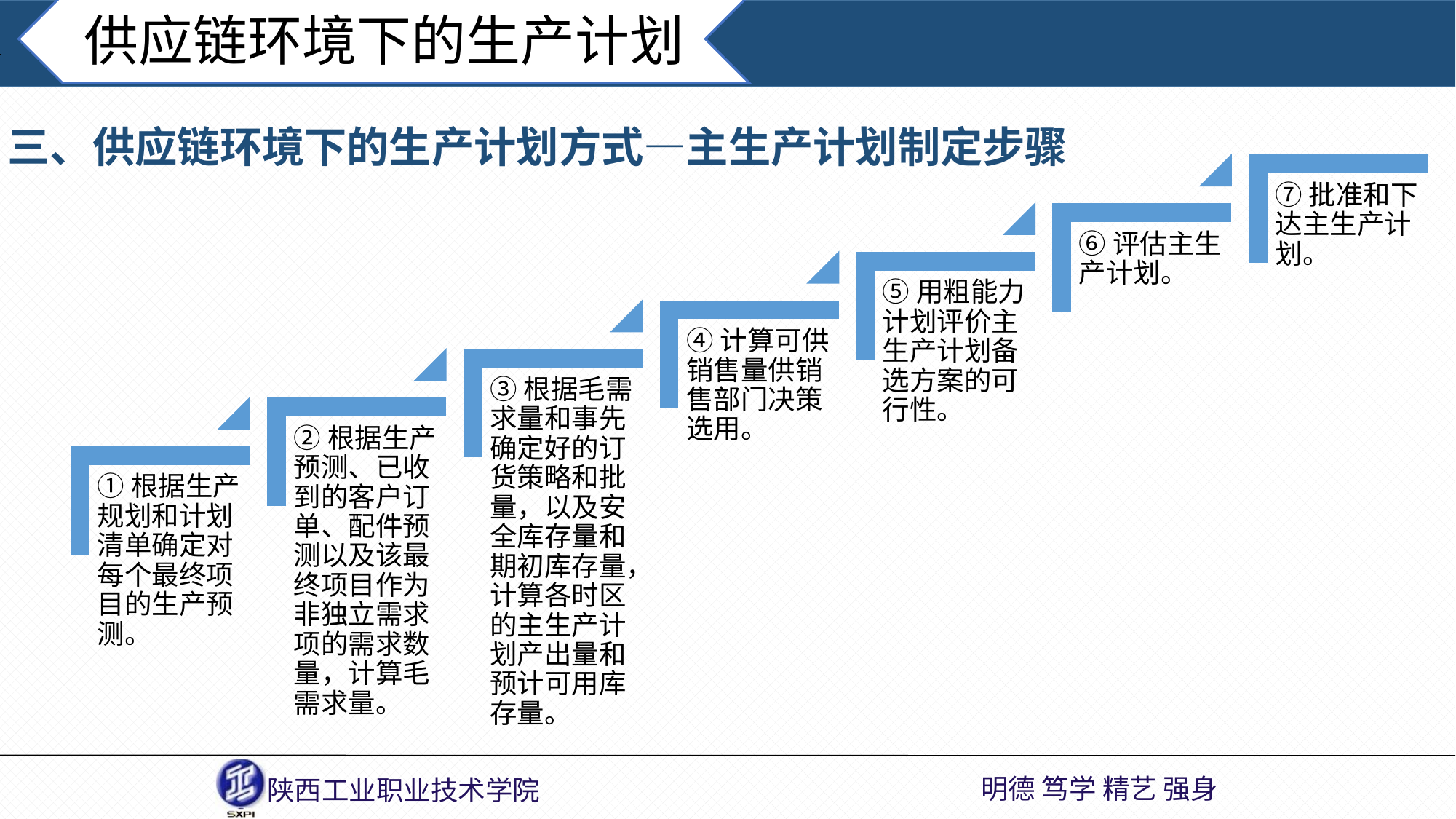

供应链环境下的生产计划

三、供应链环境下的生产计划方式—主生产计划制定步骤
①根据生产规划和计划清单确定对每个最终项目的生产预测。
②根据生产预测、已收到的客户订单、配件预测以及该最终项目作为非独立需求项的需求数量，计算毛需求量。
③根据毛需求量和事先确定好的订货策略和批量，以及安全库存量和期初库存量，计算各时区的主生产计划产出量和预计可用库存量。
④计算可供销售量供销售部门决策选用。
⑤用粗能力计划评价主生产计划备选方案的可行性。
⑥评估主生产计划。
⑦批准和下达主生产计划。